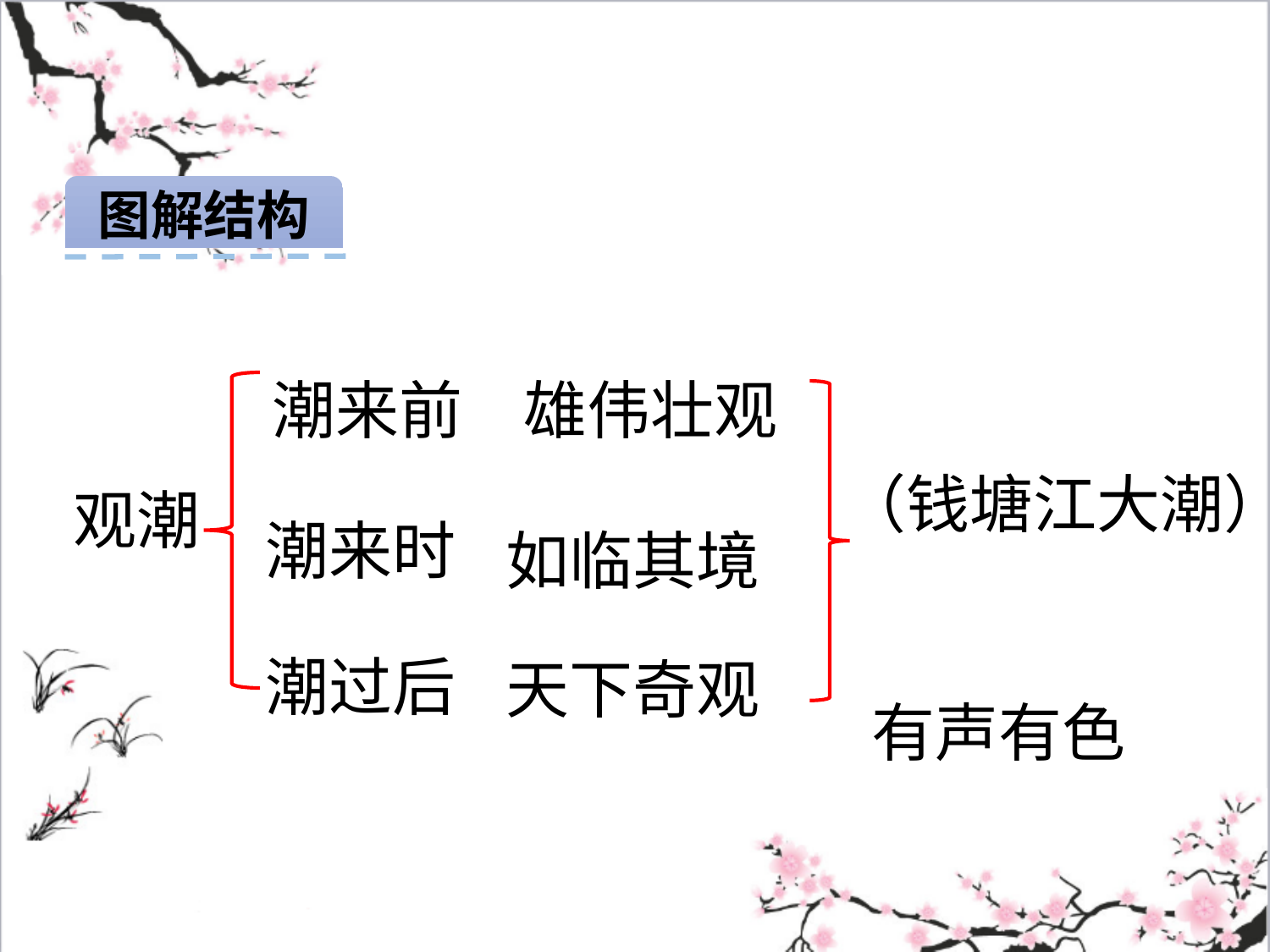

图解结构
潮来前
雄伟壮观

（钱塘江大潮）
 有声有色
潮来时
观潮
如临其境
潮过后
天下奇观